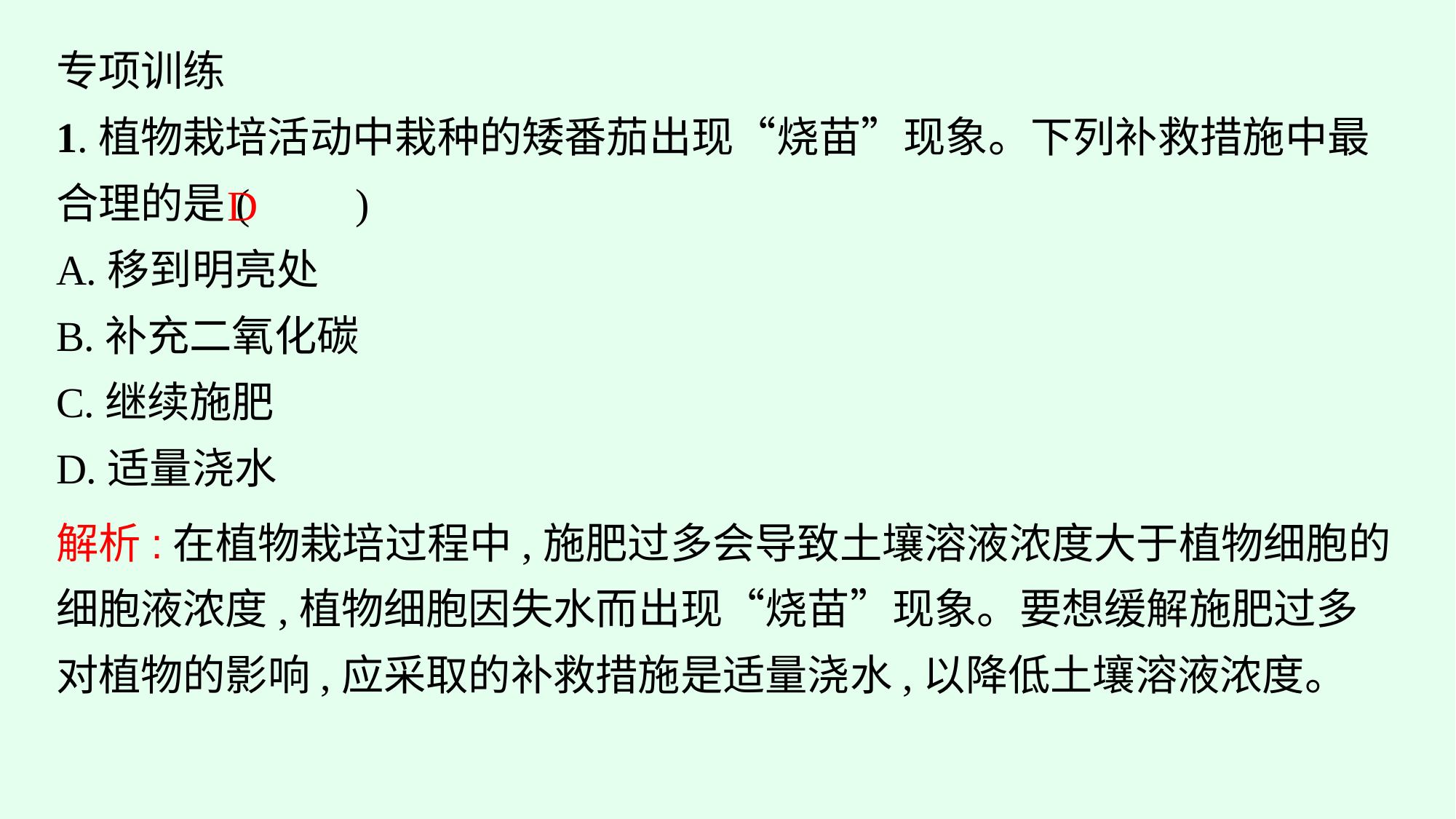

专项训练
1.植物栽培活动中栽种的矮番茄出现“烧苗”现象。下列补救措施中最合理的是(　　)
A.移到明亮处
B.补充二氧化碳
C.继续施肥
D.适量浇水
D
解析:在植物栽培过程中,施肥过多会导致土壤溶液浓度大于植物细胞的细胞液浓度,植物细胞因失水而出现“烧苗”现象。要想缓解施肥过多对植物的影响,应采取的补救措施是适量浇水,以降低土壤溶液浓度。